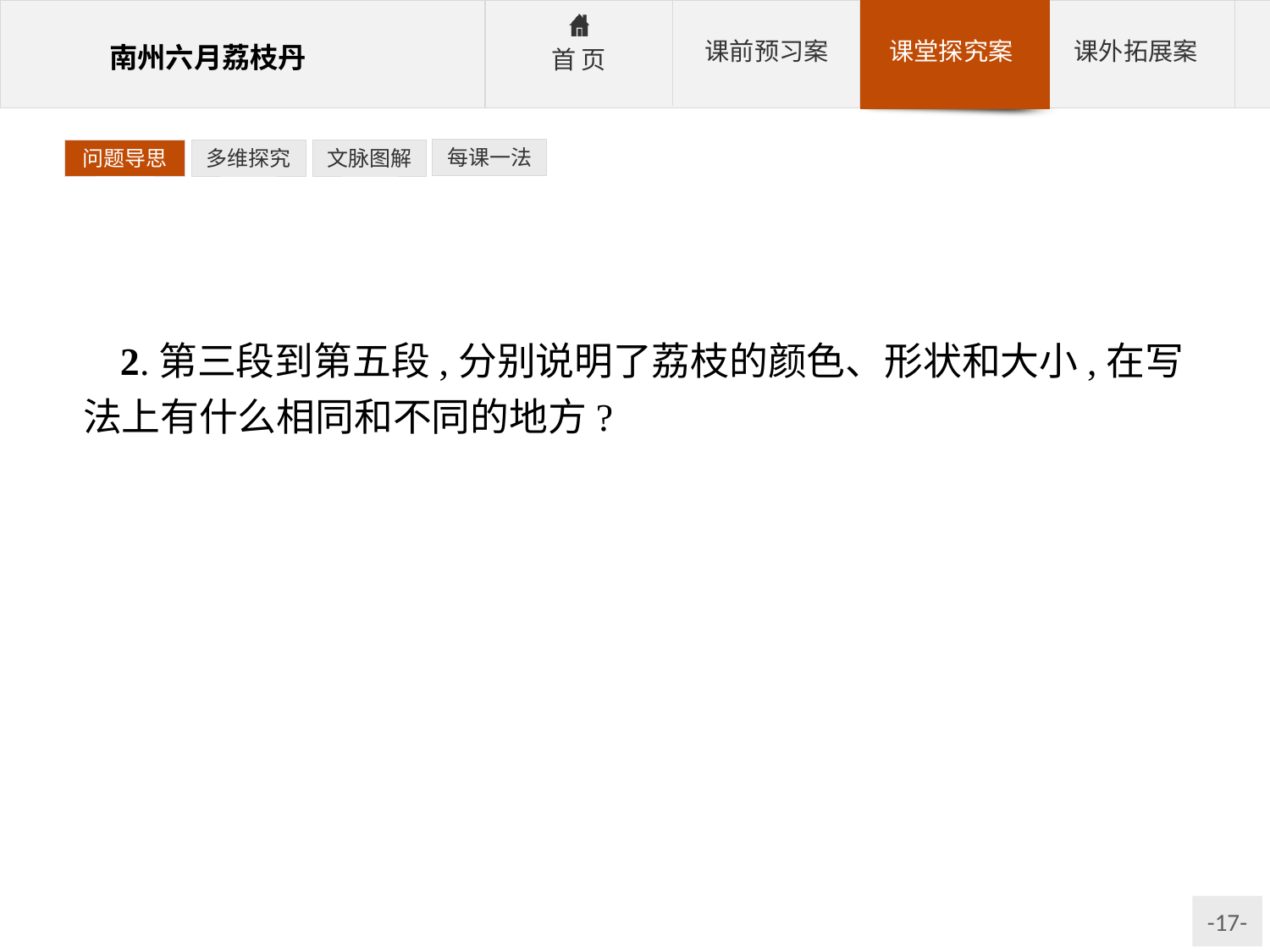

每课一法
问题导思
多维探究
文脉图解
2.第三段到第五段,分别说明了荔枝的颜色、形状和大小,在写法上有什么相同和不同的地方?
参考答案:相同之处:先写通常的情况,再写特殊的情况。
不同之处:写颜色,主要用了引用说明;写形状,主要是用术语(如蒂、果肩、果顶、缝合线等)作通俗的解释说明;写大小,主要通过数字说明,引用有关的著作为依据来说明。